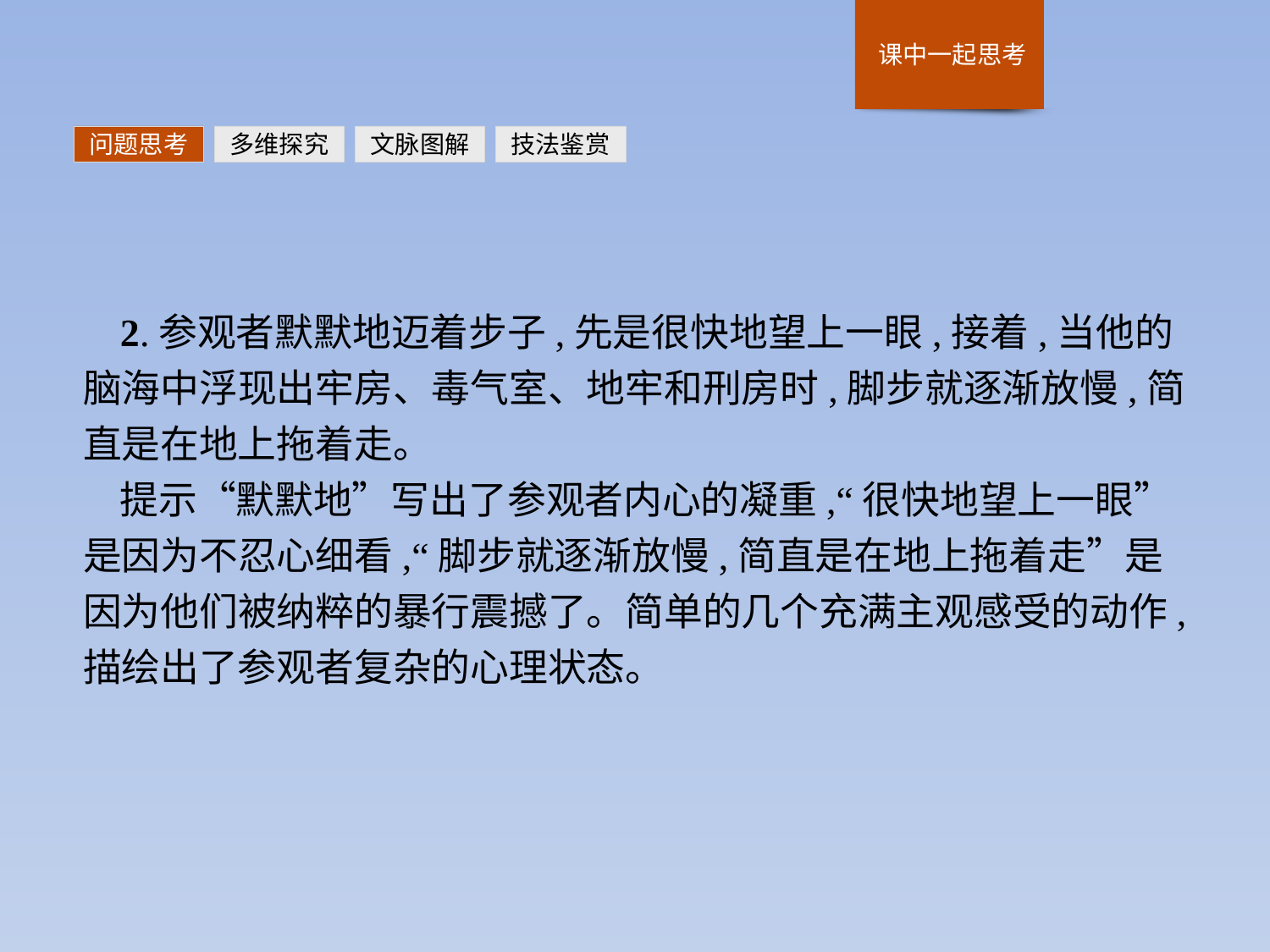

问题思考
多维探究
文脉图解
技法鉴赏
2.参观者默默地迈着步子,先是很快地望上一眼,接着,当他的脑海中浮现出牢房、毒气室、地牢和刑房时,脚步就逐渐放慢,简直是在地上拖着走。
提示“默默地”写出了参观者内心的凝重,“很快地望上一眼”是因为不忍心细看,“脚步就逐渐放慢,简直是在地上拖着走”是因为他们被纳粹的暴行震撼了。简单的几个充满主观感受的动作,描绘出了参观者复杂的心理状态。